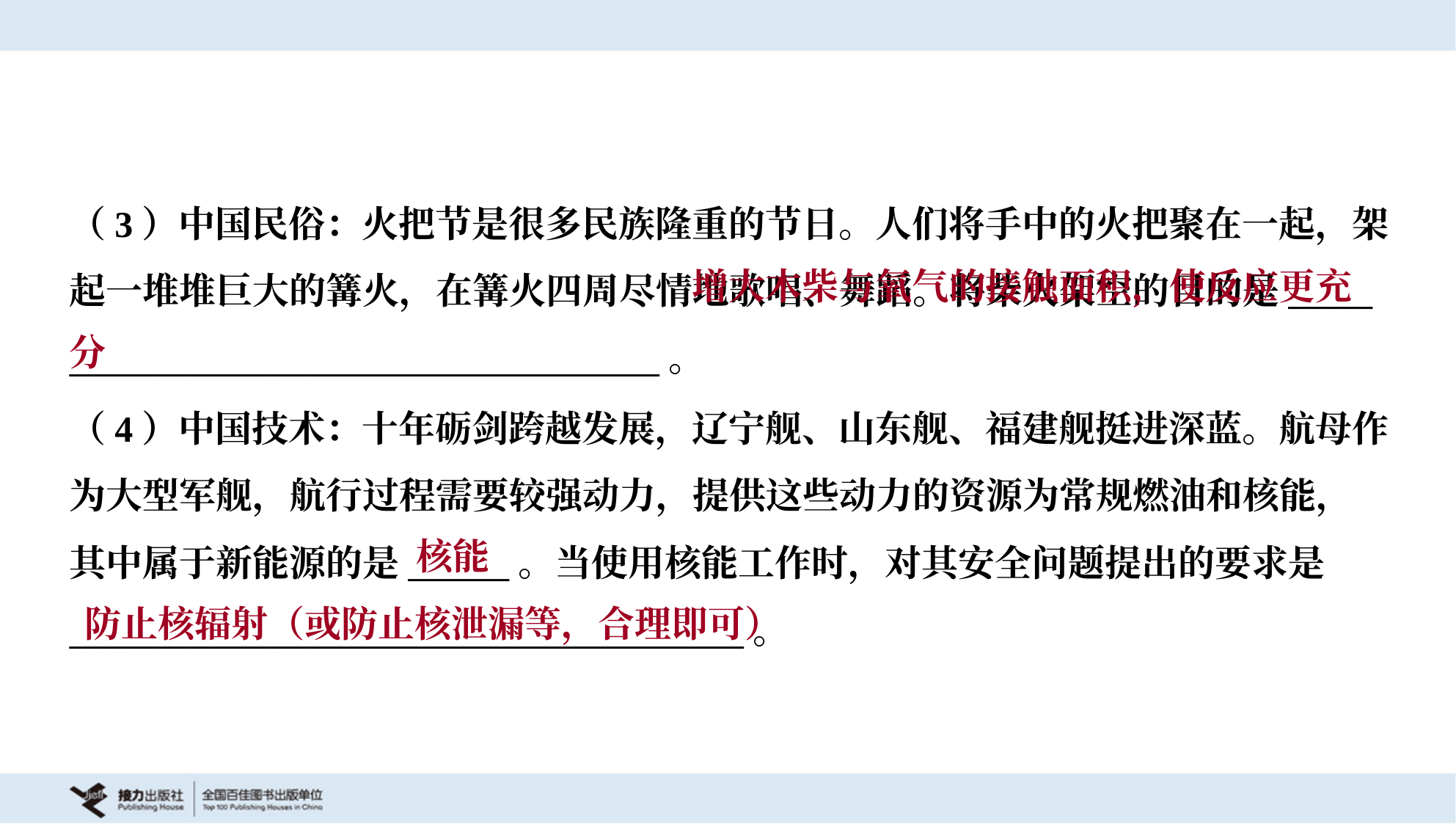

（3）中国民俗：火把节是很多民族隆重的节日。人们将手中的火把聚在一起，架
起一堆堆巨大的篝火，在篝火四周尽情地歌唱、舞蹈。将柴火架空的目的是_____
___________________________________。
                                                                   增大木柴与氧气的接触面积，使反应更充分
（4）中国技术：十年砺剑跨越发展，辽宁舰、山东舰、福建舰挺进深蓝。航母作
为大型军舰，航行过程需要较强动力，提供这些动力的资源为常规燃油和核能，
其中属于新能源的是______。当使用核能工作时，对其安全问题提出的要求是
________________________________________。
核能
防止核辐射（或防止核泄漏等，合理即可）